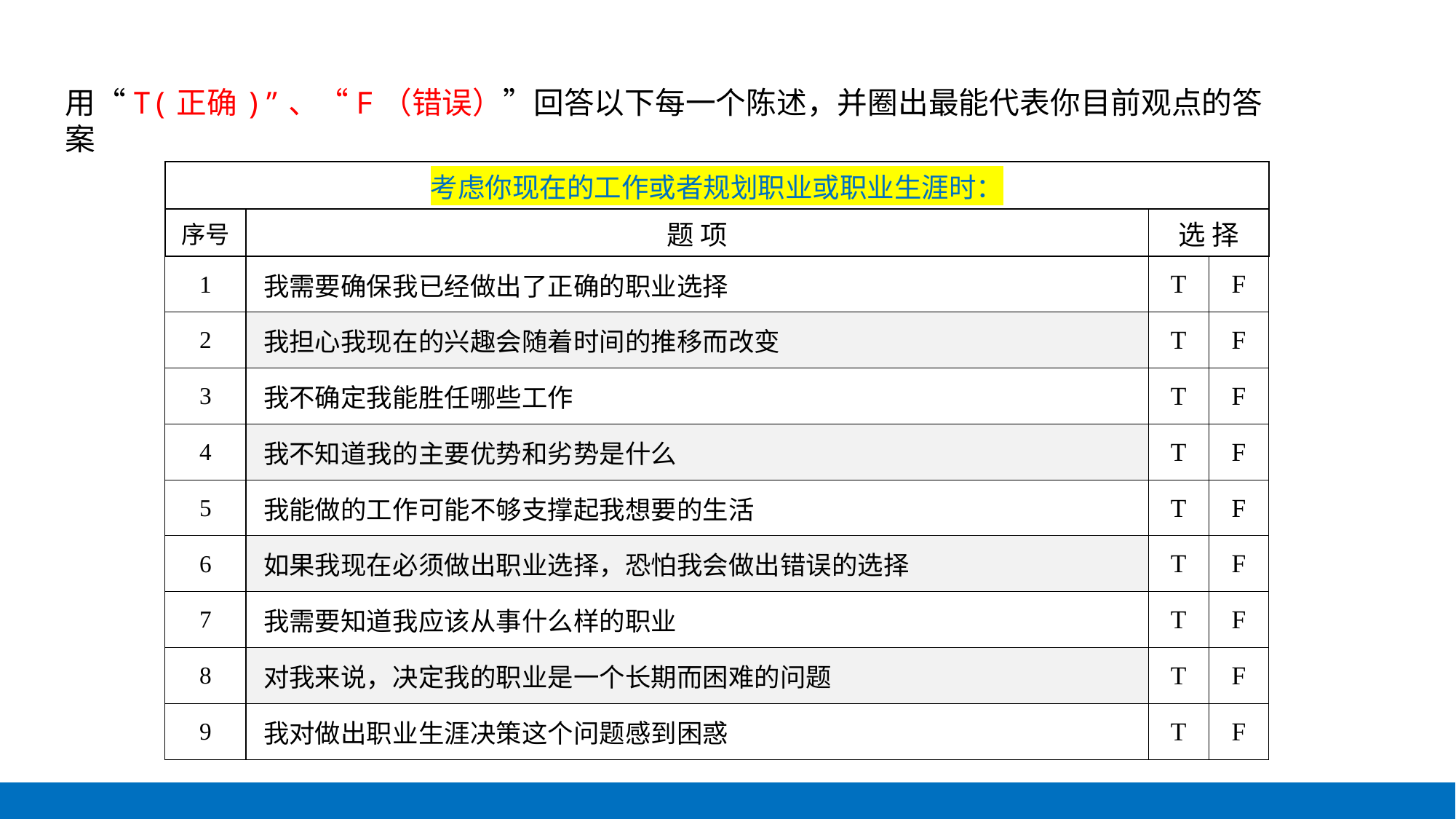

用“T(正确)”、“F（错误）”回答以下每一个陈述，并圈出最能代表你目前观点的答案
| 考虑你现在的工作或者规划职业或职业生涯时： |  |  |  |
| --- | --- | --- | --- |
| 序号 | 题 项 | 选 择 |  |
| 1 | 我需要确保我已经做出了正确的职业选择 | T | F |
| 2 | 我担心我现在的兴趣会随着时间的推移而改变 | T | F |
| 3 | 我不确定我能胜任哪些工作 | T | F |
| 4 | 我不知道我的主要优势和劣势是什么 | T | F |
| 5 | 我能做的工作可能不够支撑起我想要的生活 | T | F |
| 6 | 如果我现在必须做出职业选择，恐怕我会做出错误的选择 | T | F |
| 7 | 我需要知道我应该从事什么样的职业 | T | F |
| 8 | 对我来说，决定我的职业是一个长期而困难的问题 | T | F |
| 9 | 我对做出职业生涯决策这个问题感到困惑 | T | F |